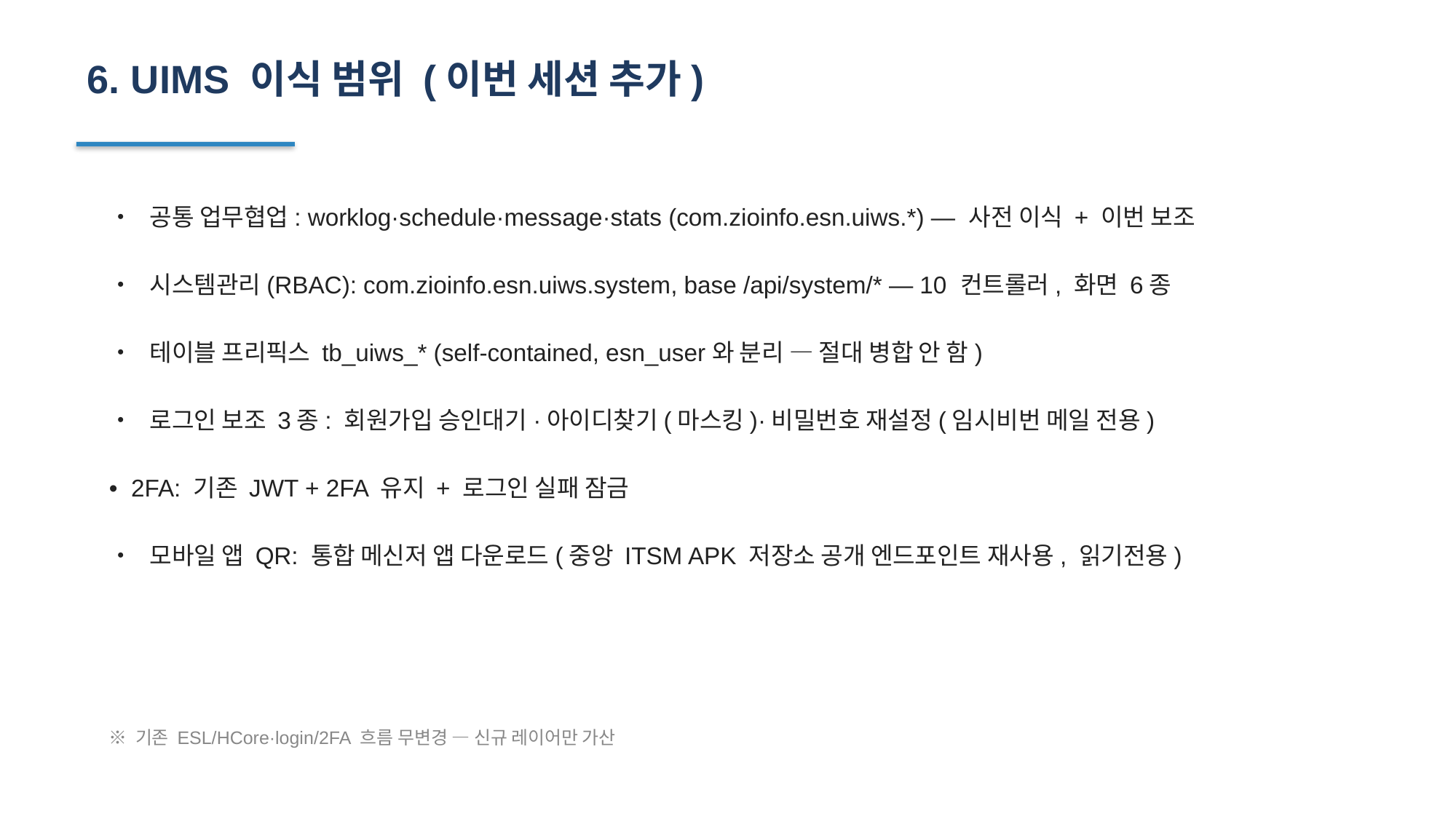

6. UIMS 이식 범위 (이번 세션 추가)

•  공통 업무협업: worklog·schedule·message·stats (com.zioinfo.esn.uiws.*) — 사전 이식 + 이번 보조
•  시스템관리(RBAC): com.zioinfo.esn.uiws.system, base /api/system/* — 10 컨트롤러, 화면 6종
•  테이블 프리픽스 tb_uiws_* (self-contained, esn_user와 분리 — 절대 병합 안 함)
•  로그인 보조 3종: 회원가입 승인대기·아이디찾기(마스킹)·비밀번호 재설정(임시비번 메일 전용)
•  2FA: 기존 JWT + 2FA 유지 + 로그인 실패 잠금
•  모바일 앱 QR: 통합 메신저 앱 다운로드(중앙 ITSM APK 저장소 공개 엔드포인트 재사용, 읽기전용)
※ 기존 ESL/HCore·login/2FA 흐름 무변경 — 신규 레이어만 가산